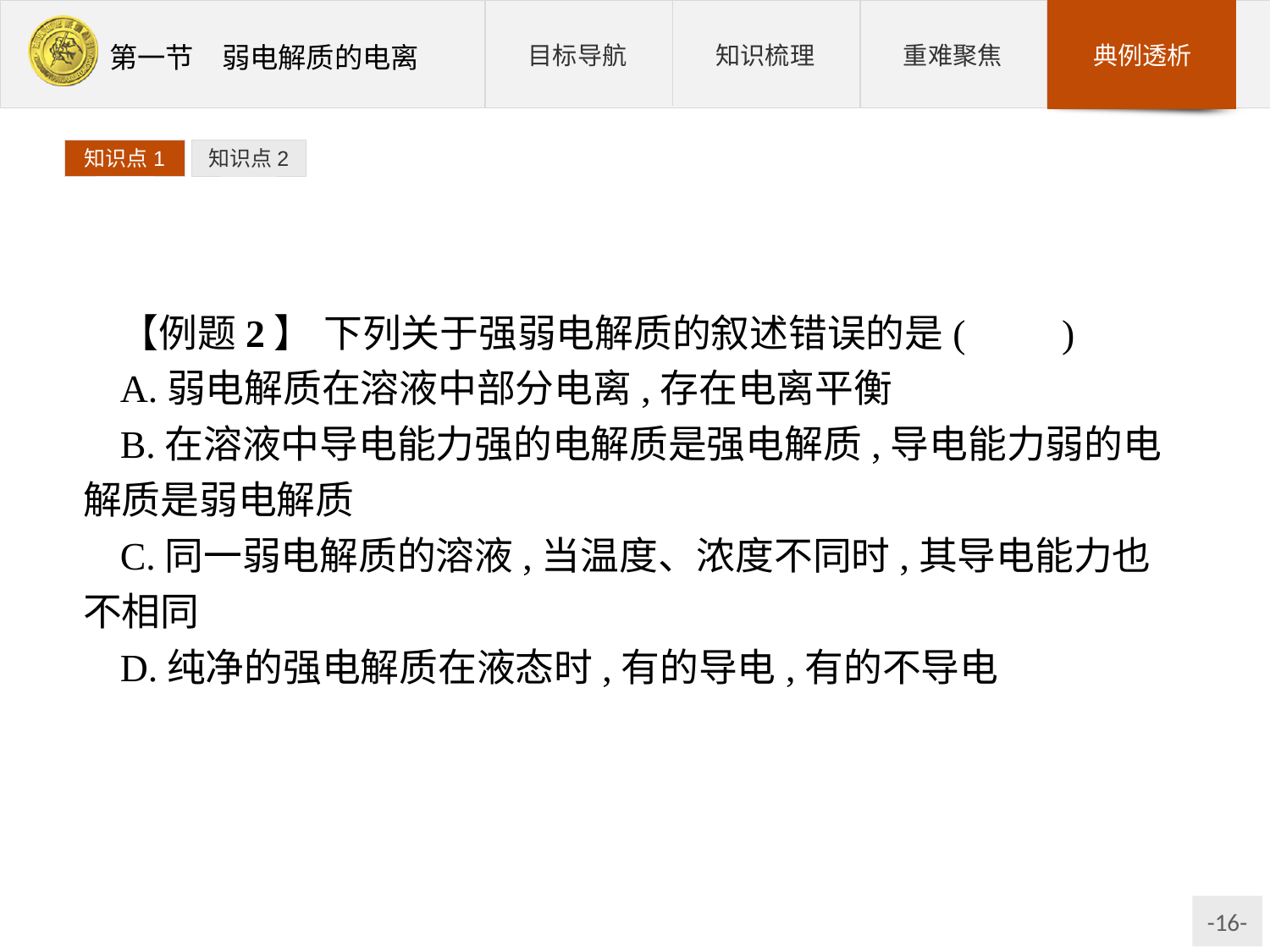

知识点1
知识点2
【例题2】 下列关于强弱电解质的叙述错误的是(　　)
A.弱电解质在溶液中部分电离,存在电离平衡
B.在溶液中导电能力强的电解质是强电解质,导电能力弱的电解质是弱电解质
C.同一弱电解质的溶液,当温度、浓度不同时,其导电能力也不相同
D.纯净的强电解质在液态时,有的导电,有的不导电